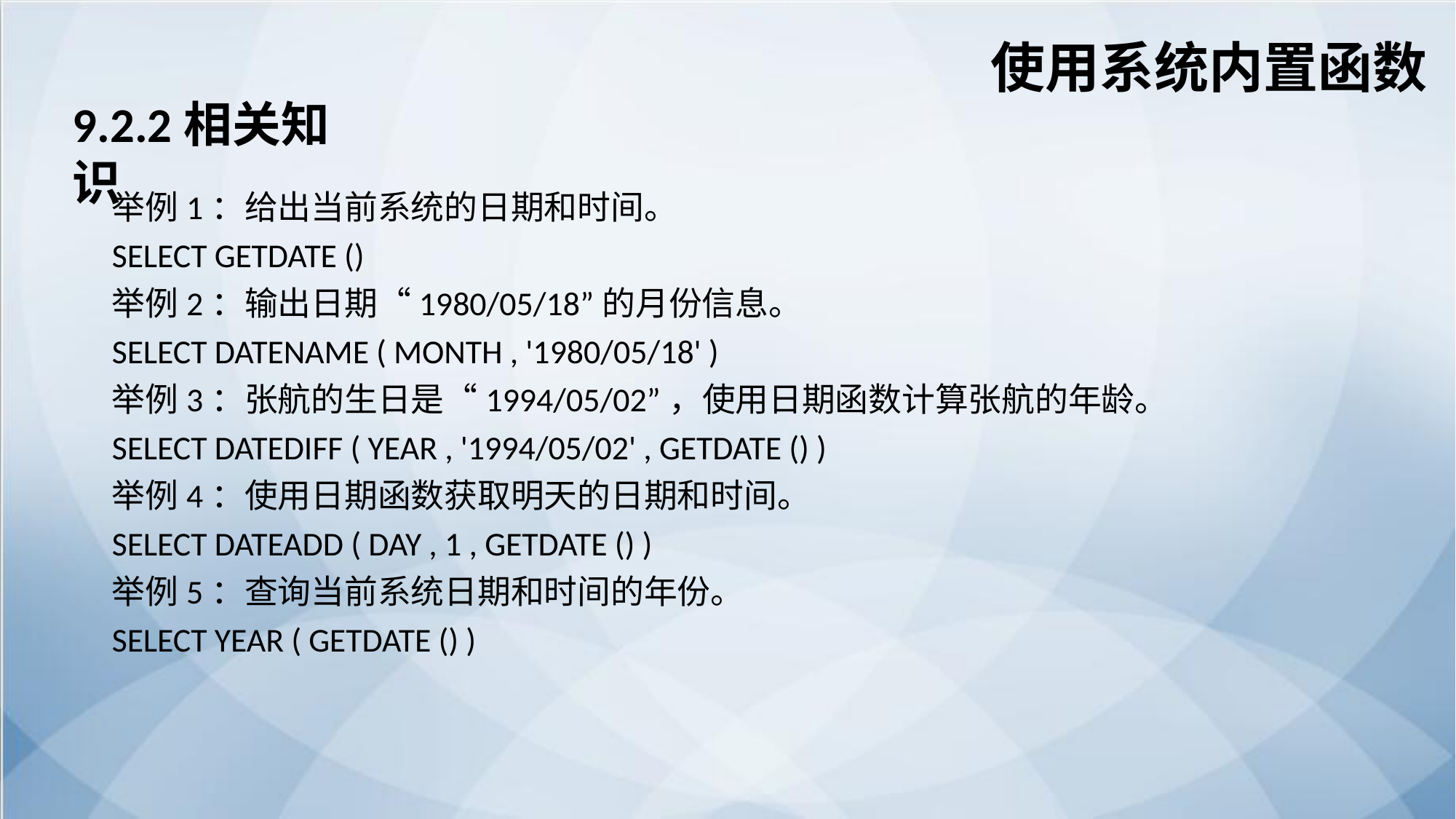

使用系统内置函数
9.2.2相关知识
举例1：给出当前系统的日期和时间。
SELECT GETDATE ()
举例2：输出日期“1980/05/18”的月份信息。
SELECT DATENAME ( MONTH , '1980/05/18' )
举例3：张航的生日是“1994/05/02”，使用日期函数计算张航的年龄。
SELECT DATEDIFF ( YEAR , '1994/05/02' , GETDATE () )
举例4：使用日期函数获取明天的日期和时间。
SELECT DATEADD ( DAY , 1 , GETDATE () )
举例5：查询当前系统日期和时间的年份。
SELECT YEAR ( GETDATE () )